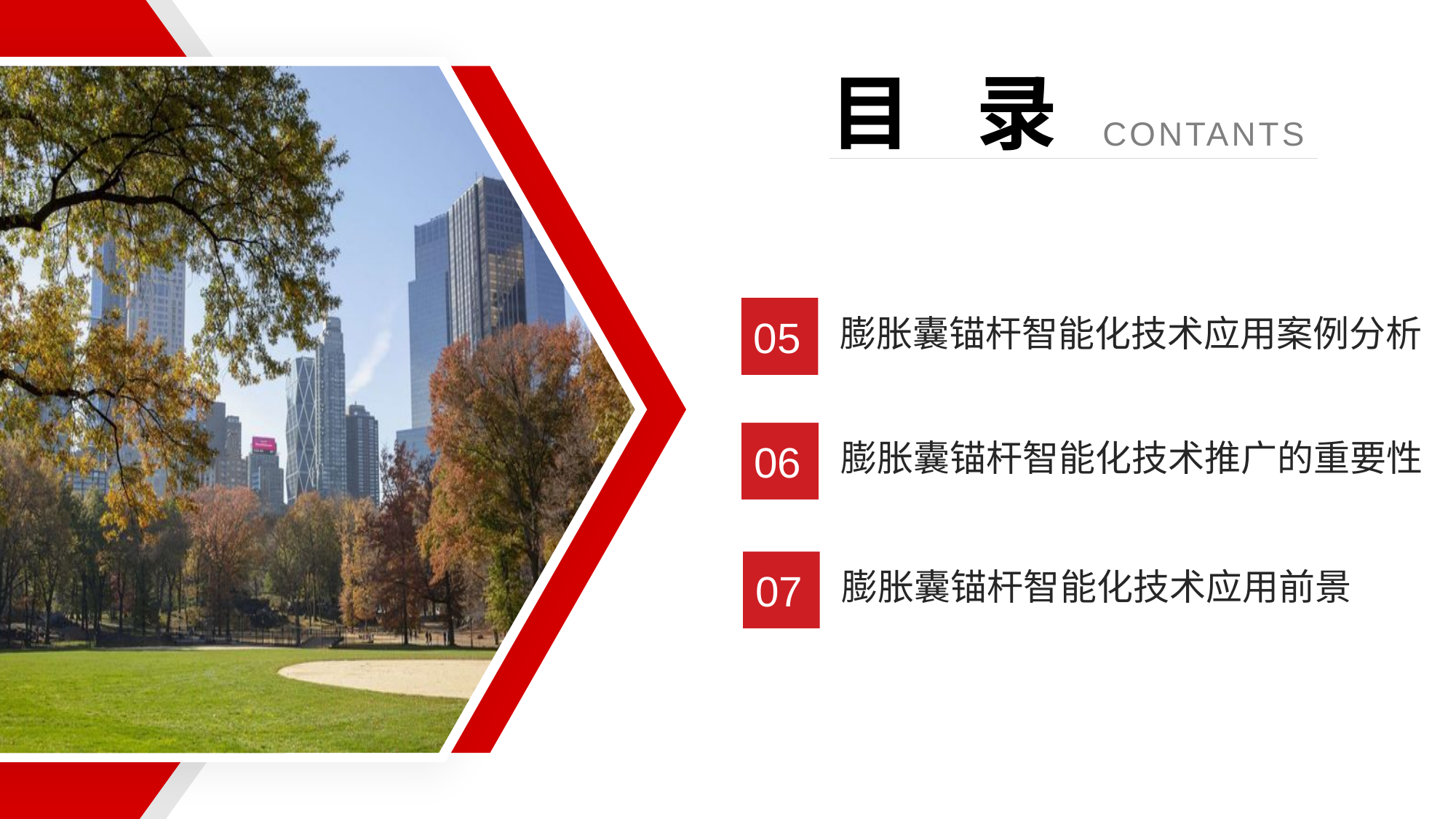

目   录

CONTANTS

05
膨胀囊锚杆智能化技术应用案例分析

06
膨胀囊锚杆智能化技术推广的重要性
3

07
膨胀囊锚杆智能化技术应用前景